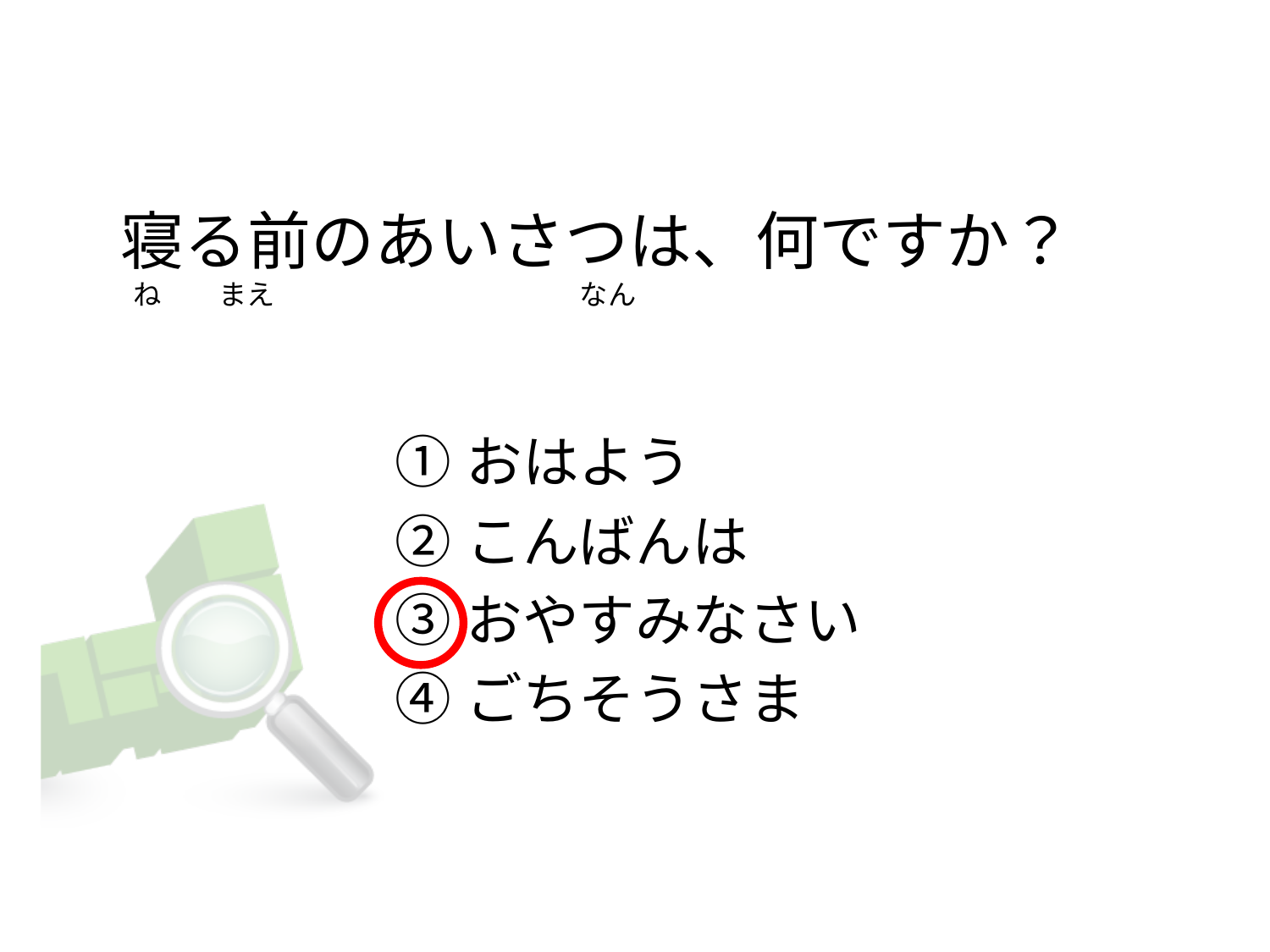

# 寝る前のあいさつは、何ですか？ ね         まえ                                                なん
おはよう
こんばんは
おやすみなさい
ごちそうさま